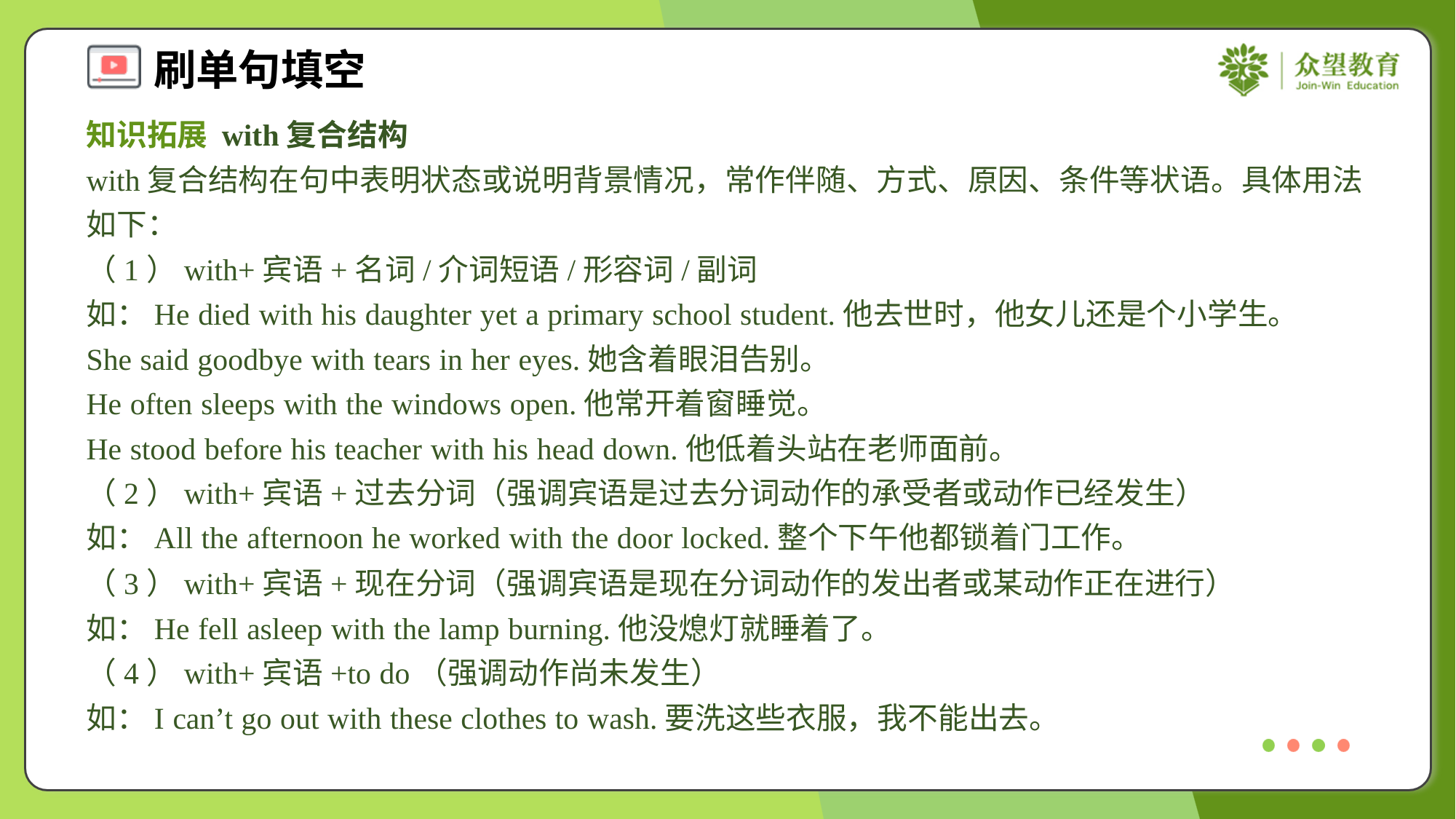

知识拓展 with复合结构
with复合结构在句中表明状态或说明背景情况，常作伴随、方式、原因、条件等状语。具体用法如下：
（1）with+宾语+名词/介词短语/形容词/副词
如：He died with his daughter yet a primary school student.他去世时，他女儿还是个小学生。
She said goodbye with tears in her eyes.她含着眼泪告别。
He often sleeps with the windows open.他常开着窗睡觉。
He stood before his teacher with his head down.他低着头站在老师面前。
（2）with+宾语+过去分词（强调宾语是过去分词动作的承受者或动作已经发生）
如：All the afternoon he worked with the door locked.整个下午他都锁着门工作。
（3）with+宾语+现在分词（强调宾语是现在分词动作的发出者或某动作正在进行）
如：He fell asleep with the lamp burning.他没熄灯就睡着了。
（4）with+宾语+to do（强调动作尚未发生）
如：I can’t go out with these clothes to wash.要洗这些衣服，我不能出去。